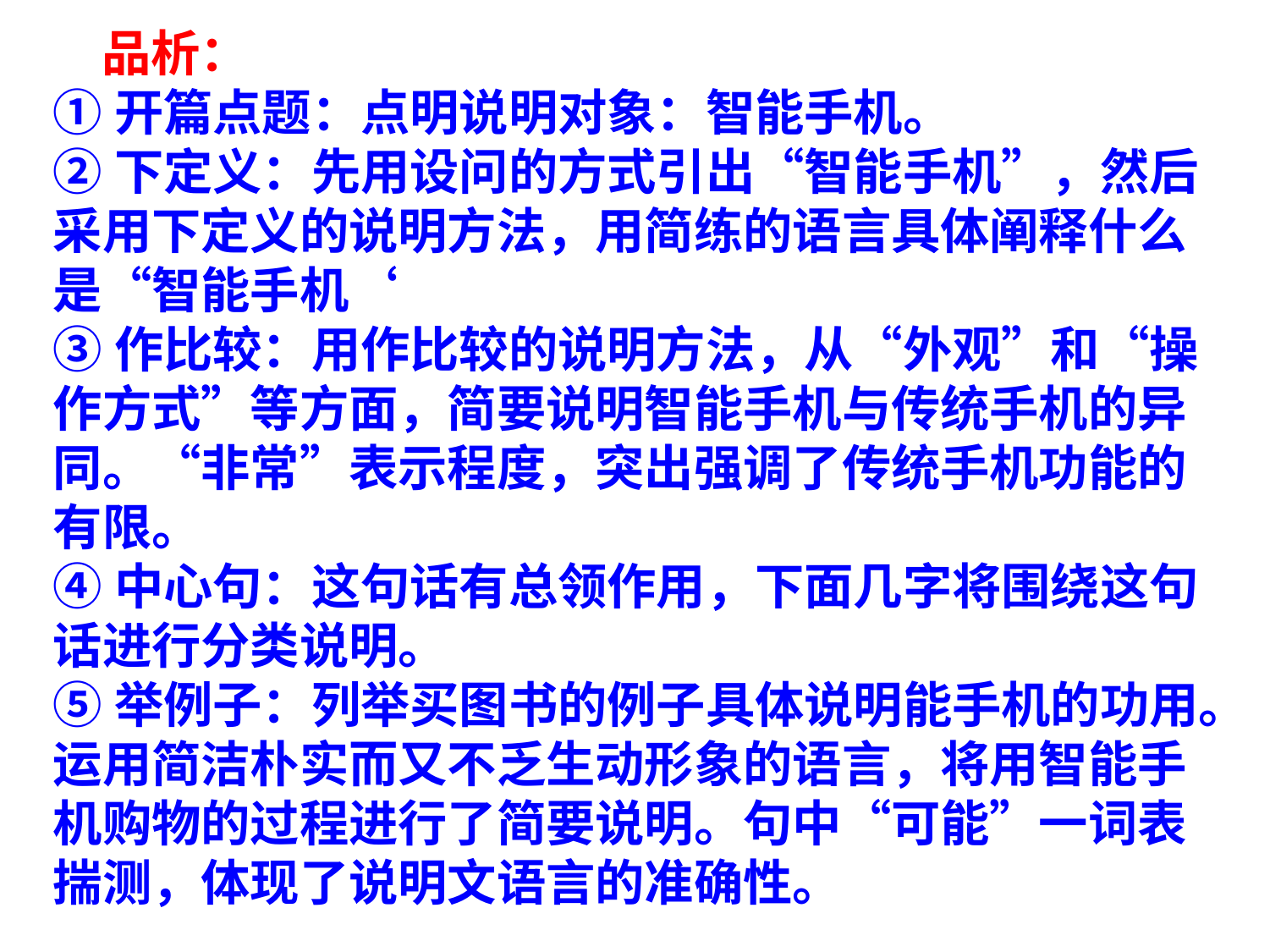

品析：
①开篇点题：点明说明对象：智能手机。
②下定义：先用设问的方式引出“智能手机”，然后采用下定义的说明方法，用简练的语言具体阐释什么是“智能手机‘
③作比较：用作比较的说明方法，从“外观”和“操作方式”等方面，简要说明智能手机与传统手机的异同。“非常”表示程度，突出强调了传统手机功能的有限。
④中心句：这句话有总领作用，下面几字将围绕这句话进行分类说明。
⑤举例子：列举买图书的例子具体说明能手机的功用。运用简洁朴实而又不乏生动形象的语言，将用智能手机购物的过程进行了简要说明。句中“可能”一词表揣测，体现了说明文语言的准确性。